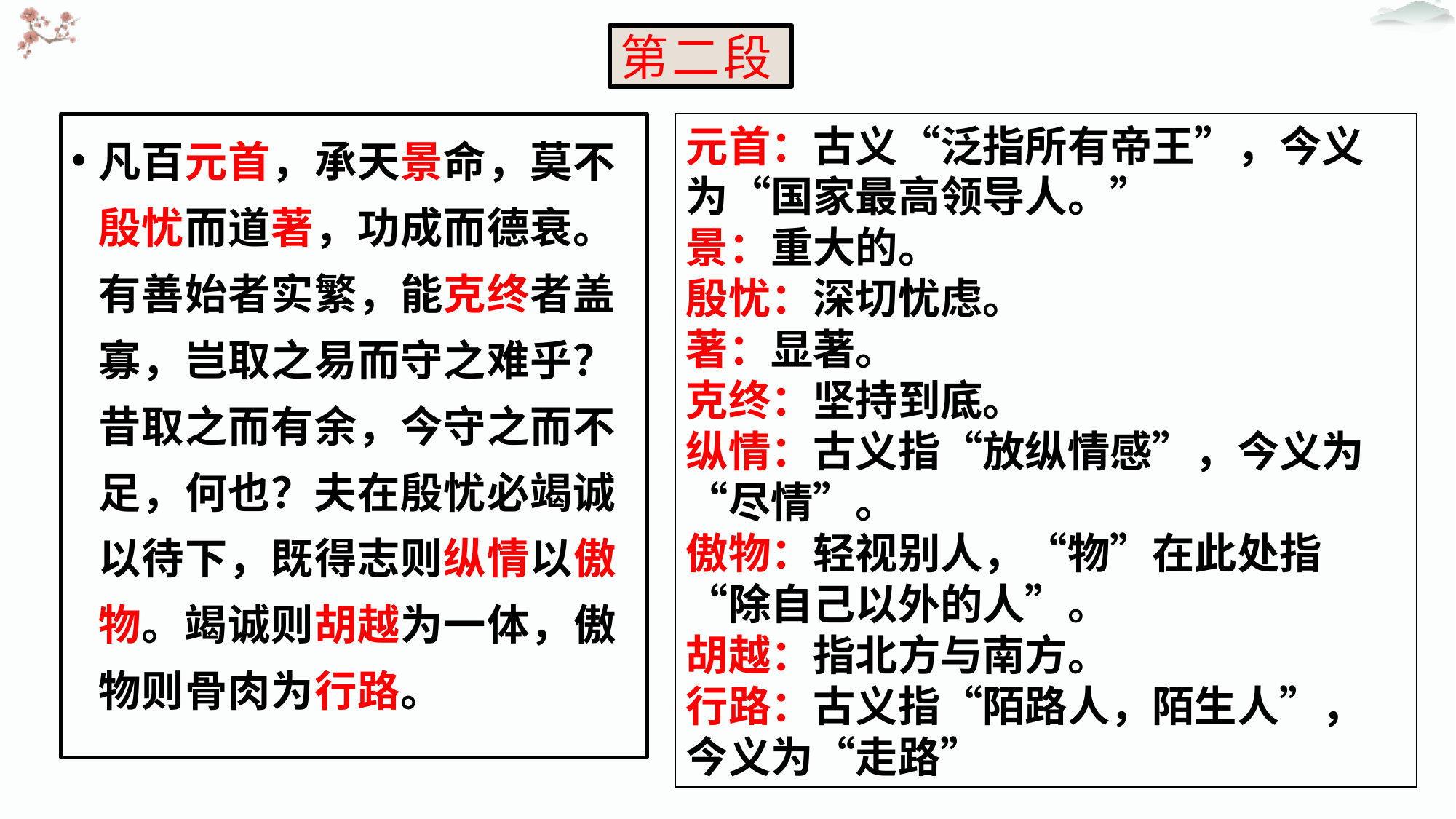

# 第二段
凡百元首，承天景命，莫不殷忧而道著，功成而德衰。有善始者实繁，能克终者盖寡，岂取之易而守之难乎？昔取之而有余，今守之而不足，何也？夫在殷忧必竭诚以待下，既得志则纵情以傲物。竭诚则胡越为一体，傲物则骨肉为行路。

元首：古义“泛指所有帝王”，今义为“国家最高领导人。”
景：重大的。
殷忧：深切忧虑。
著：显著。
克终：坚持到底。
纵情：古义指“放纵情感”，今义为“尽情”。
傲物：轻视别人，“物”在此处指“除自己以外的人”。
胡越：指北方与南方。
行路：古义指“陌路人，陌生人”，今义为“走路”